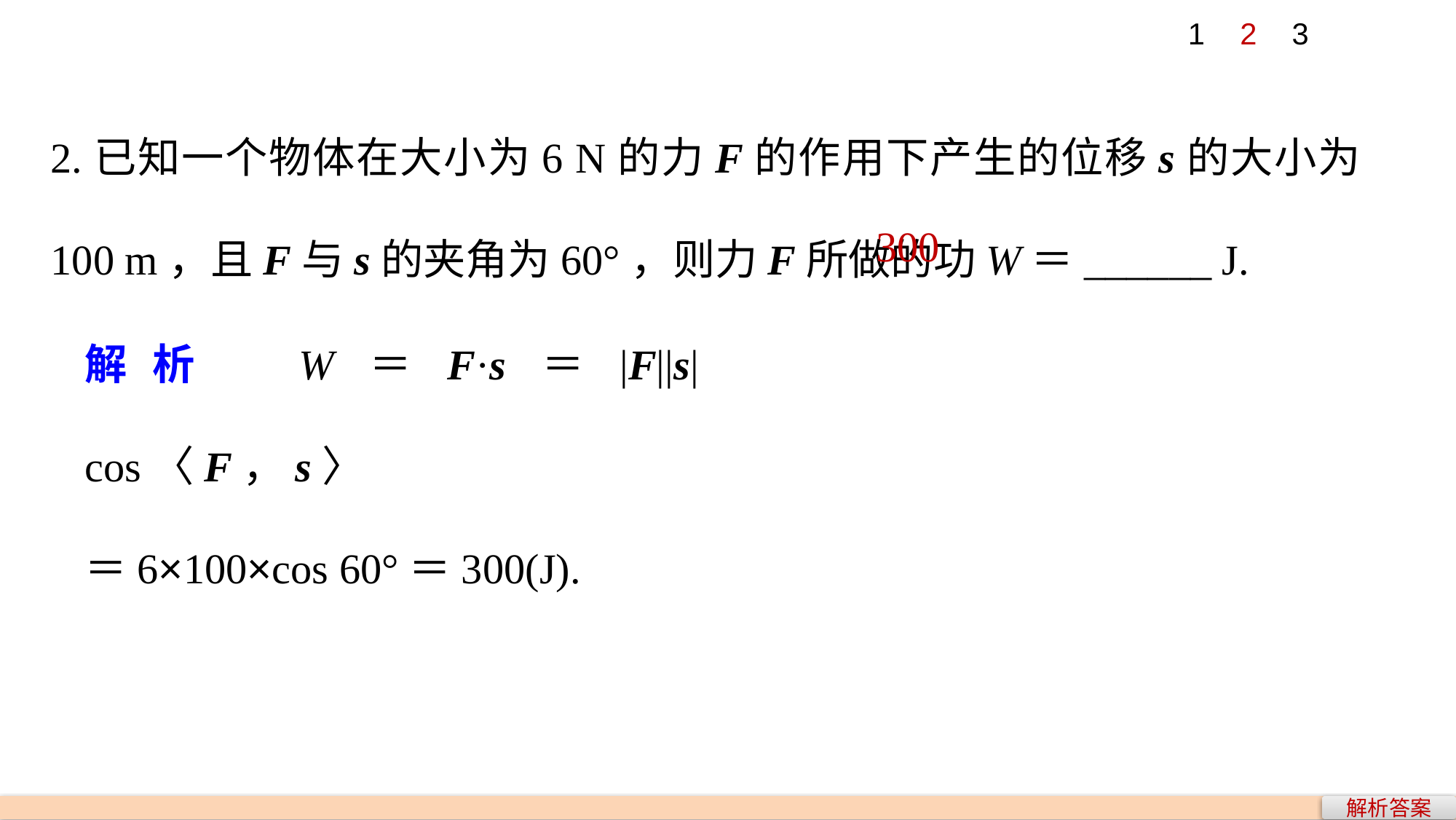

1
2
3
2.已知一个物体在大小为6 N的力F的作用下产生的位移s的大小为100 m，且F与s的夹角为60°，则力F所做的功W＝______ J.
300
解析　W＝F·s＝|F||s|cos〈F，s〉
＝6×100×cos 60°＝300(J).
解析答案